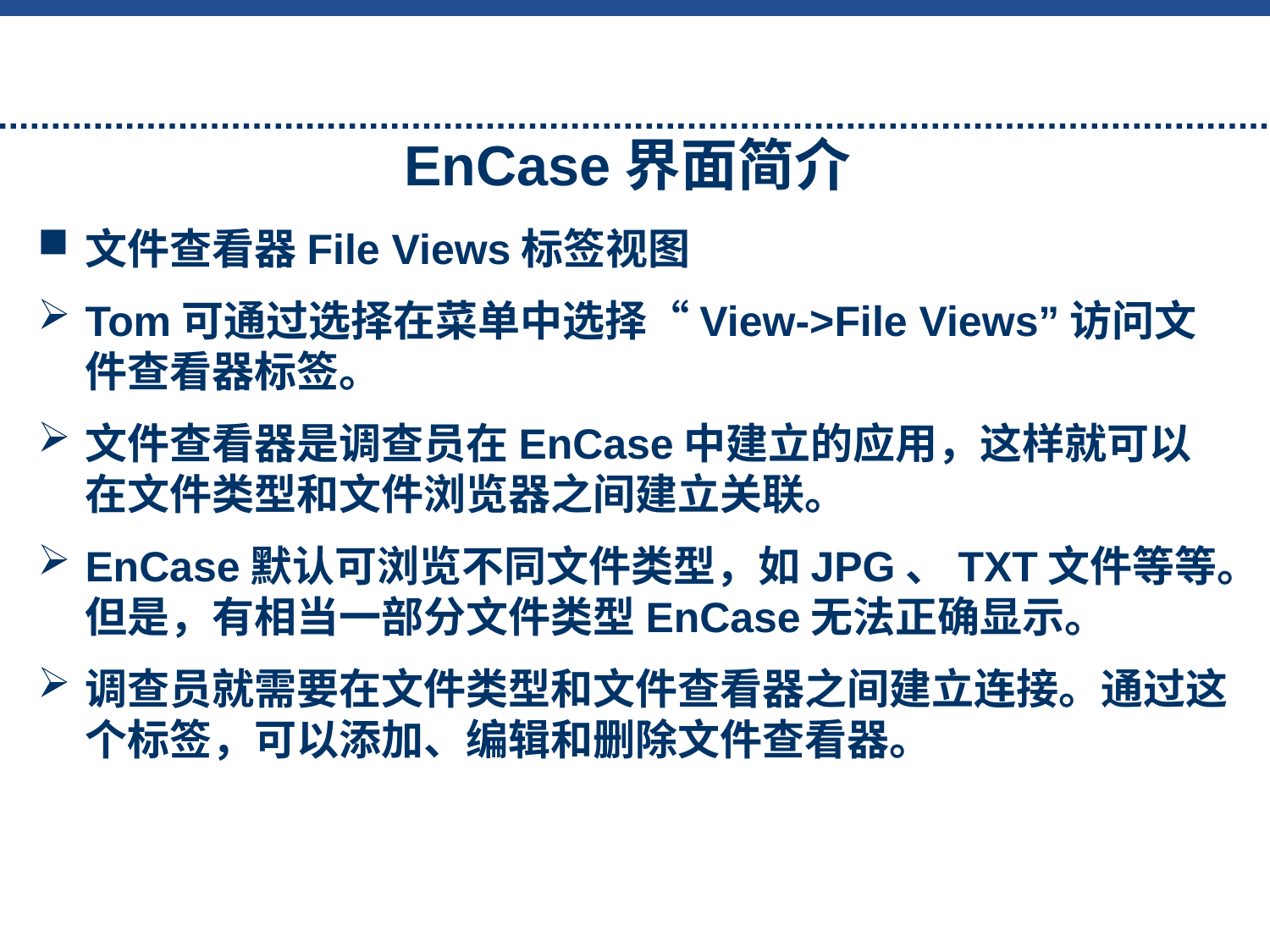

EnCase界面简介
文件查看器File Views标签视图
Tom可通过选择在菜单中选择“View->File Views”访问文件查看器标签。
文件查看器是调查员在EnCase中建立的应用，这样就可以在文件类型和文件浏览器之间建立关联。
EnCase默认可浏览不同文件类型，如JPG、TXT文件等等。但是，有相当一部分文件类型EnCase无法正确显示。
调查员就需要在文件类型和文件查看器之间建立连接。通过这个标签，可以添加、编辑和删除文件查看器。